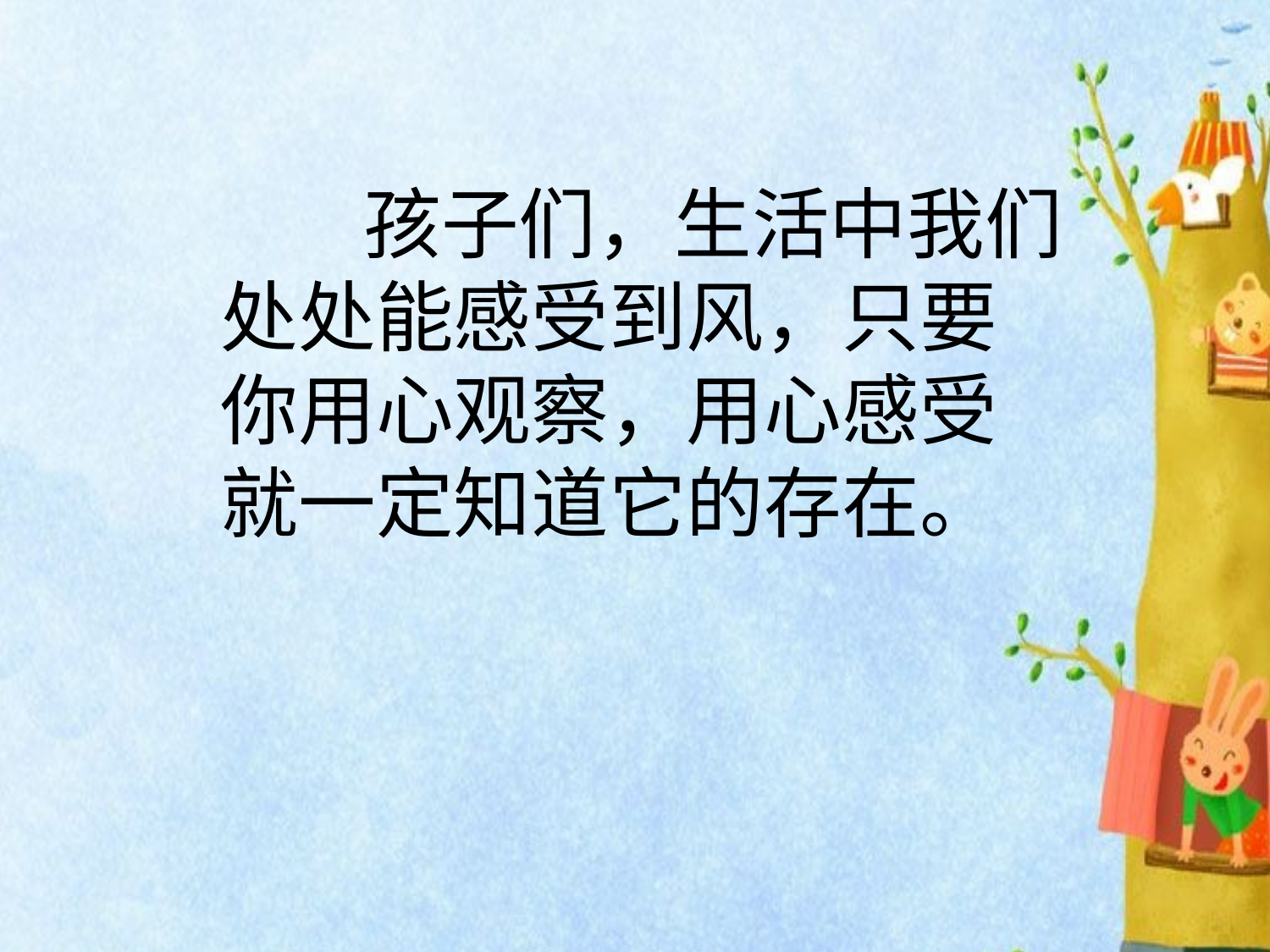

孩子们，生活中我们处处能感受到风，只要你用心观察，用心感受就一定知道它的存在。